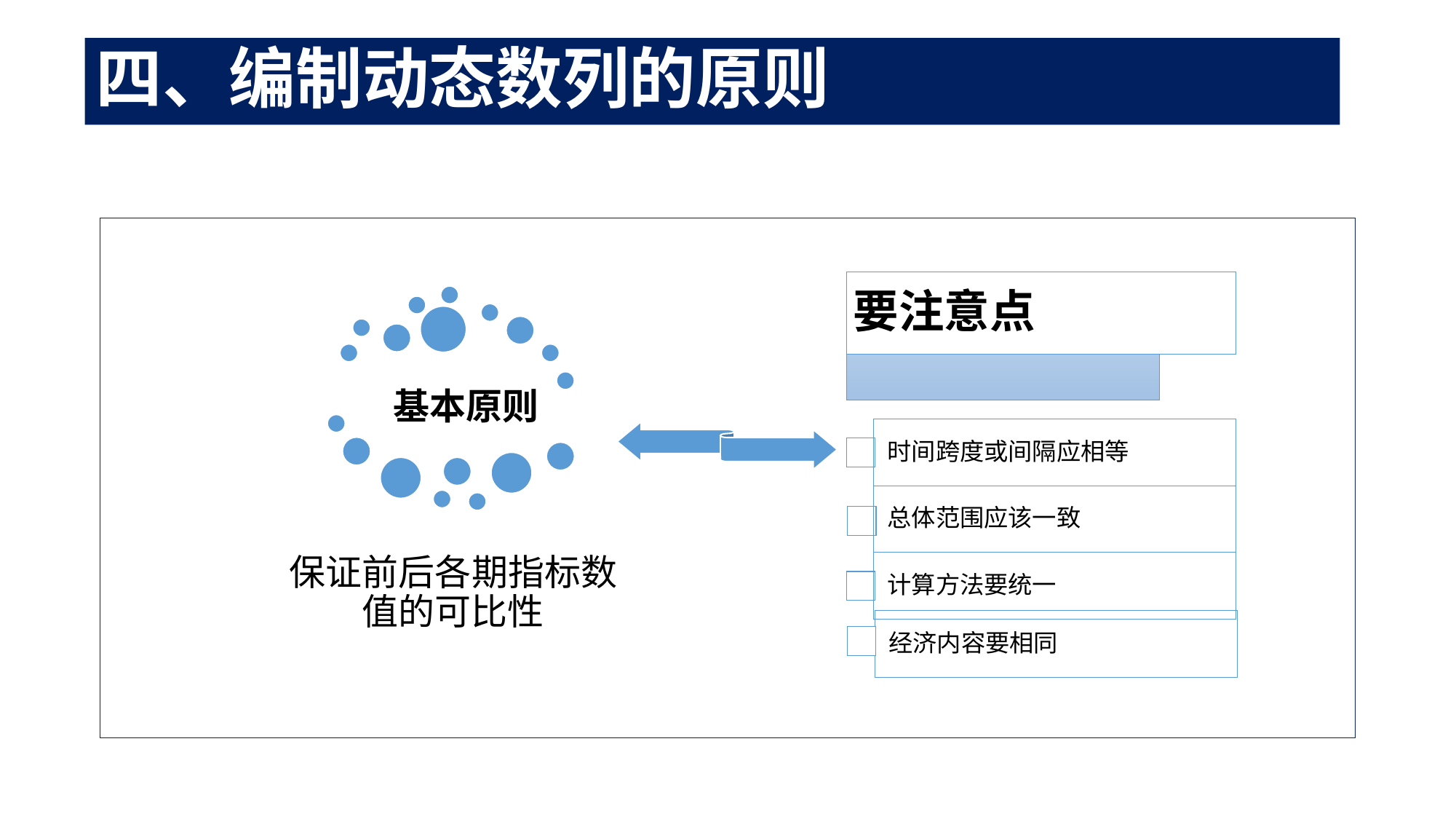

# 四、编制动态数列的原则

要注意点

时间跨度或间隔应相等

总体范围应该一致
计算方法要统一

经济内容要相同

基本原则
保证前后各期指标数值的可比性